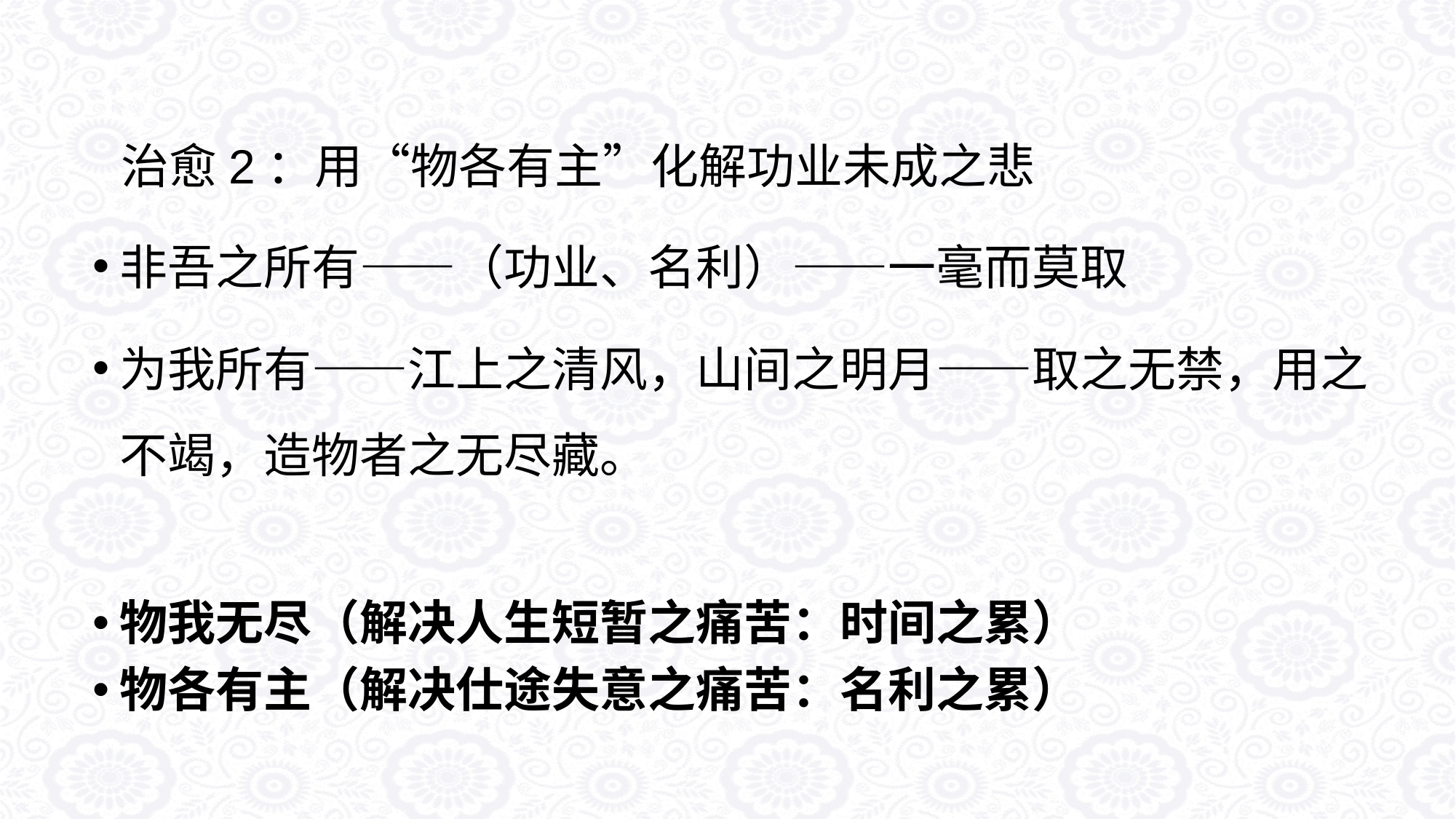

治愈2：用“物各有主”化解功业未成之悲
非吾之所有——（功业、名利）——一毫而莫取
为我所有——江上之清风，山间之明月——取之无禁，用之不竭，造物者之无尽藏。

物我无尽（解决人生短暂之痛苦：时间之累）
物各有主（解决仕途失意之痛苦：名利之累）